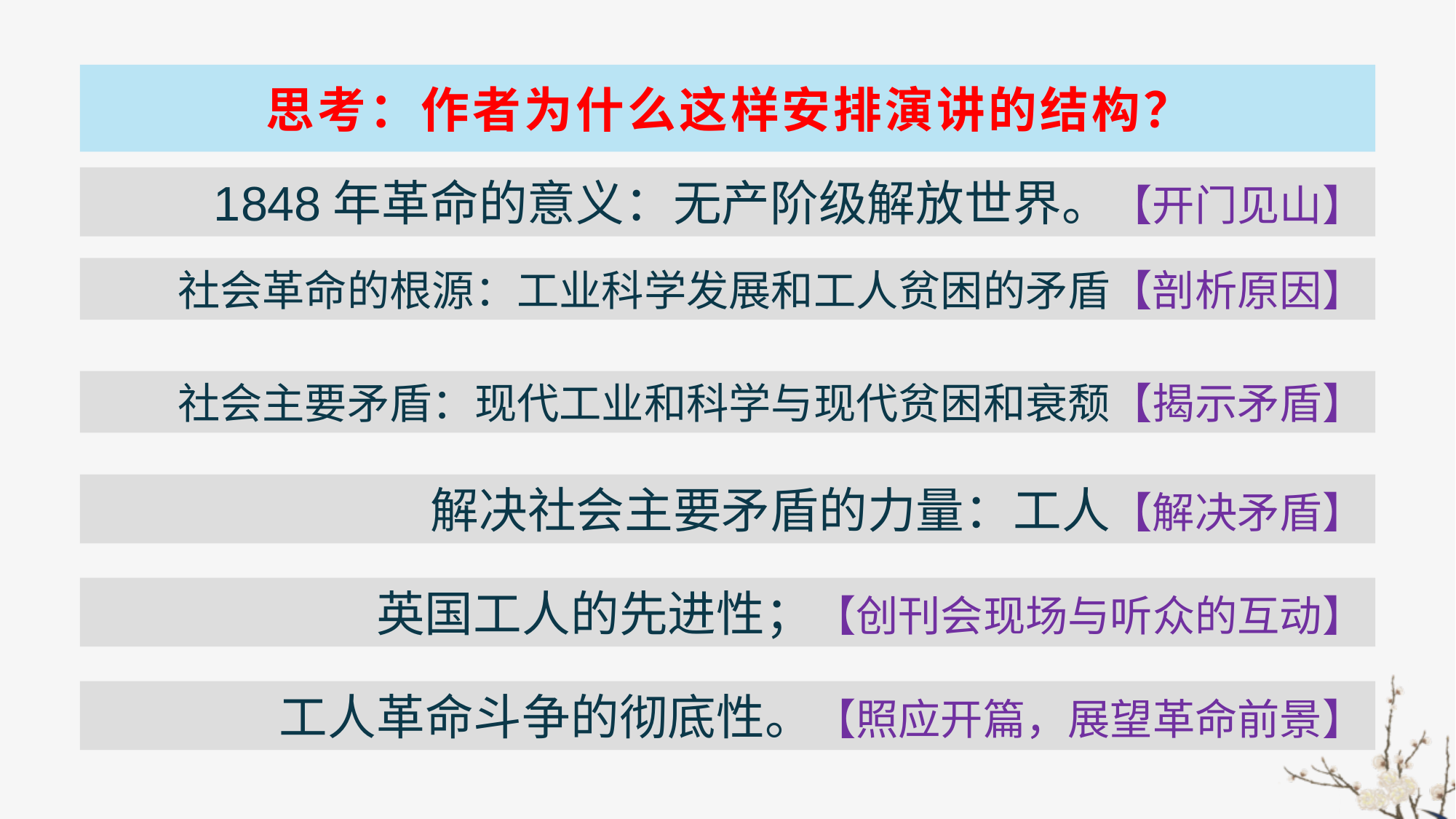

# 思考：作者为什么这样安排演讲的结构？
1848年革命的意义：无产阶级解放世界。【开门见山】
社会革命的根源：工业科学发展和工人贫困的矛盾【剖析原因】
社会主要矛盾：现代工业和科学与现代贫困和衰颓【揭示矛盾】
解决社会主要矛盾的力量：工人【解决矛盾】
英国工人的先进性；【创刊会现场与听众的互动】
工人革命斗争的彻底性。【照应开篇，展望革命前景】